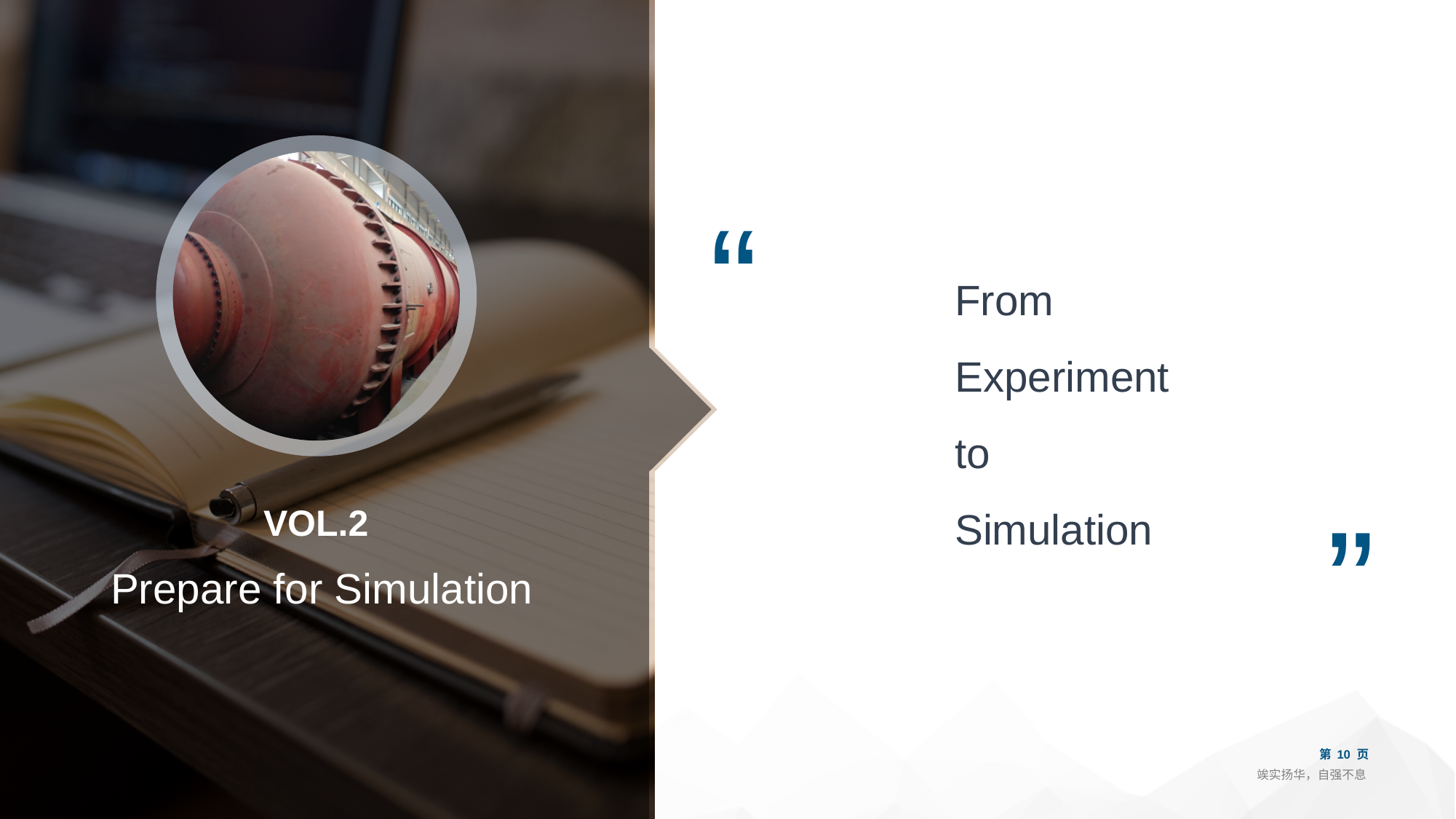

“
From
Experiment
to
Simulation
”
VOL.2
 Prepare for Simulation
第 10 页
竢实扬华，自强不息